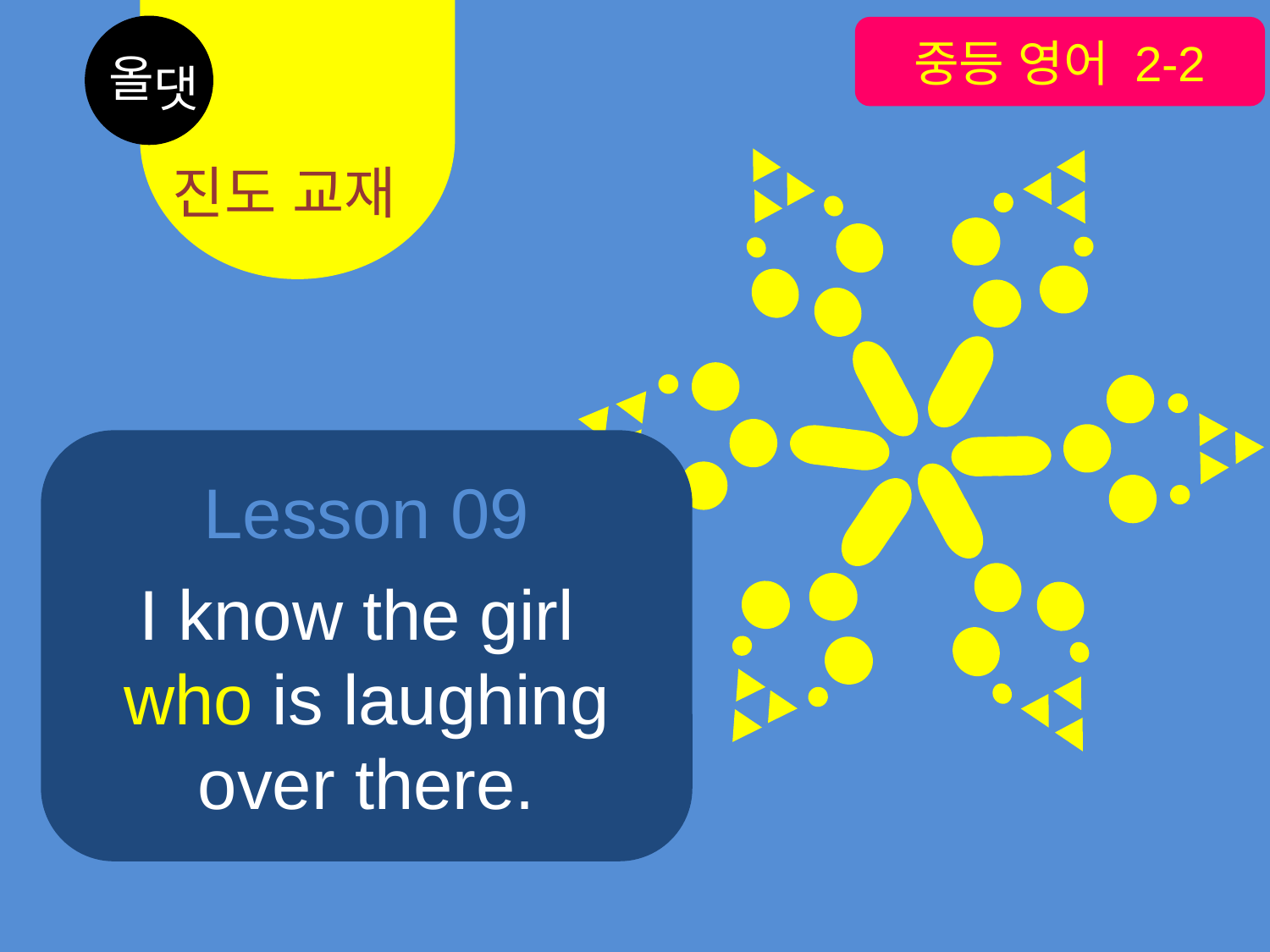

중등 영어 2-2

올
댓

진도 교재

Lesson 09

I know the girl
who is laughing over there.